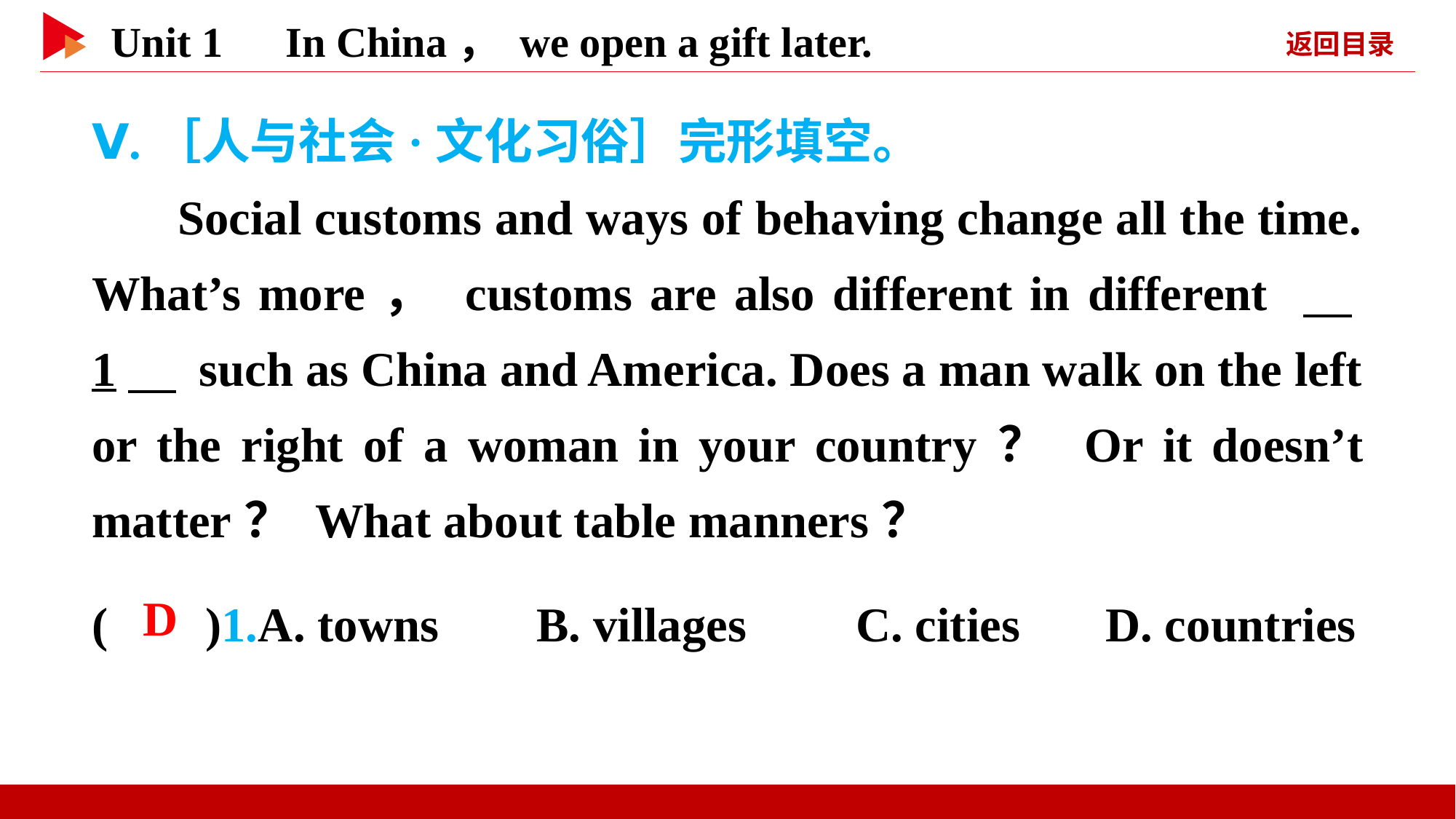

Ⅴ.［人与社会·文化习俗］完形填空。
Social customs and ways of behaving change all the time. What’s more， customs are also different in different 　1　 such as China and America. Does a man walk on the left or the right of a woman in your country？ Or it doesn’t matter？ What about table manners？
(        )1.A. towns        B. villages	C. cities       D. countries
   D